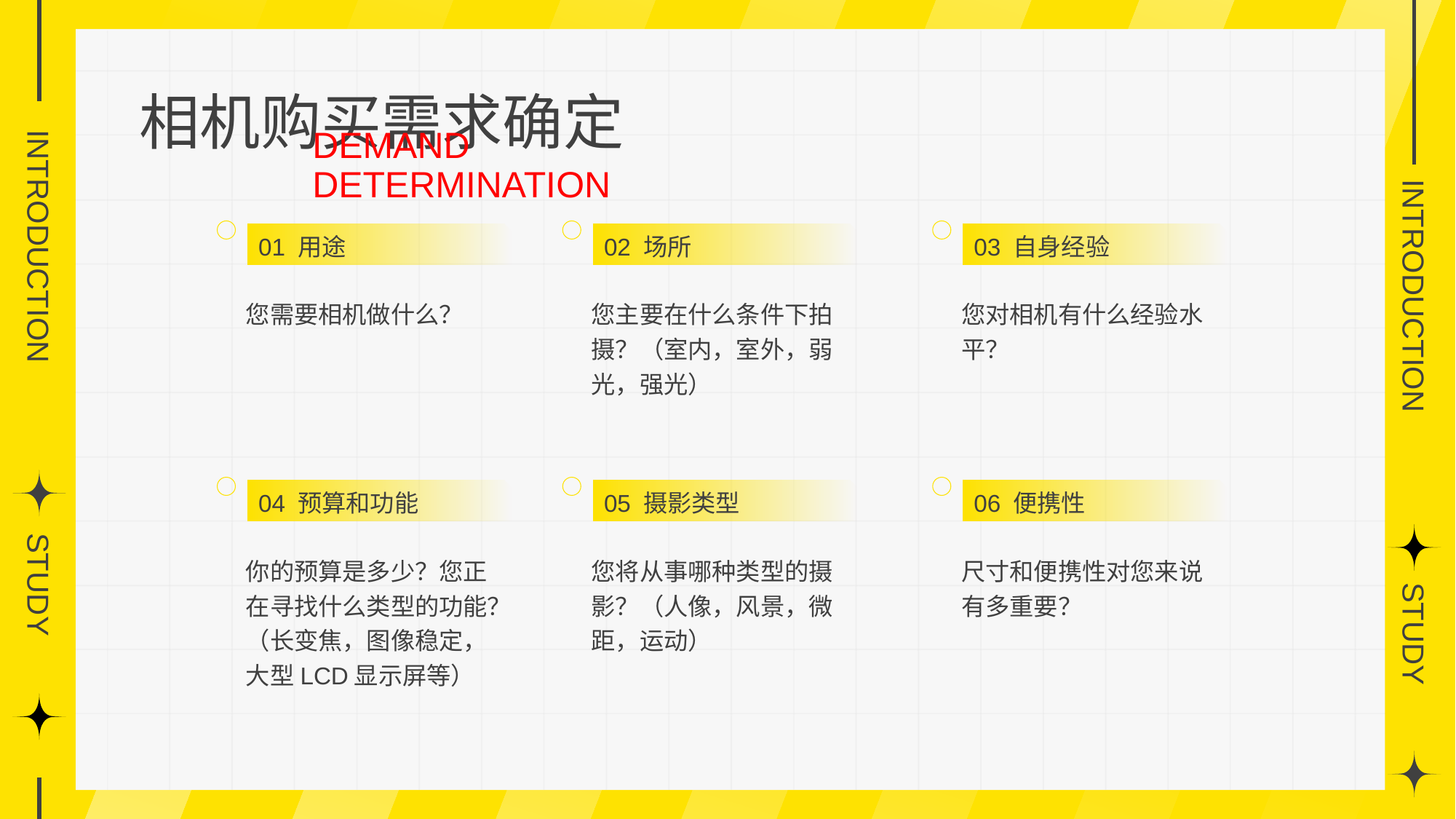

相机购买需求确定
DEMAND DETERMINATION

01 用途
02 场所
03 自身经验
您需要相机做什么？
您主要在什么条件下拍摄？（室内，室外，弱光，强光）
您对相机有什么经验水平？

04 预算和功能
05 摄影类型
06 便携性
你的预算是多少？您正在寻找什么类型的功能？
（长变焦，图像稳定，大型LCD显示屏等）

您将从事哪种类型的摄影？（人像，风景，微距，运动）
尺寸和便携性对您来说有多重要？